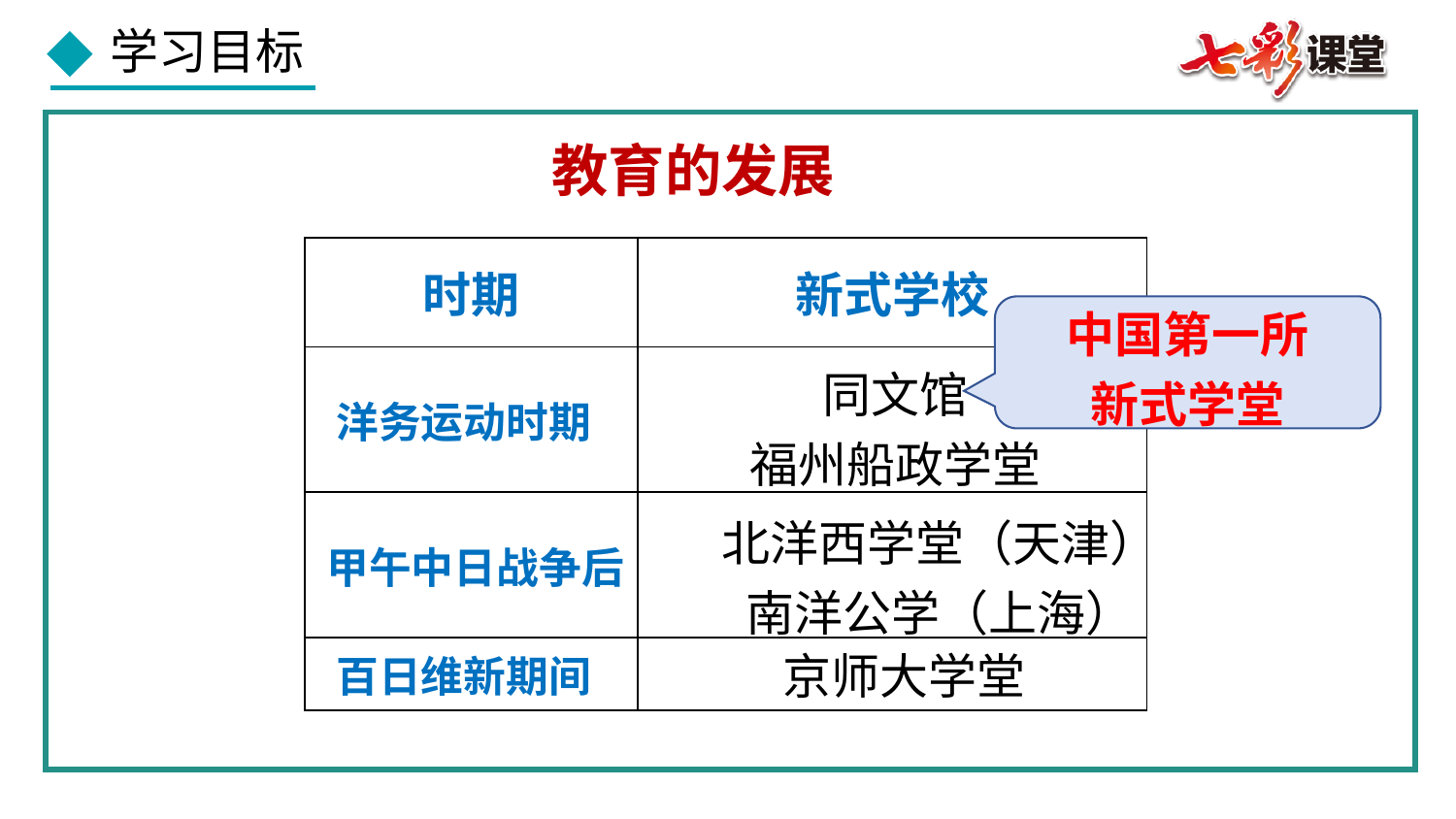

教育的发展
| 时期 | 新式学校 |
| --- | --- |
| 洋务运动时期 |  |
| 甲午中日战争后 |  |
| 百日维新期间 |  |
中国第一所
新式学堂
同文馆
福州船政学堂
北洋西学堂（天津）南洋公学（上海）
京师大学堂